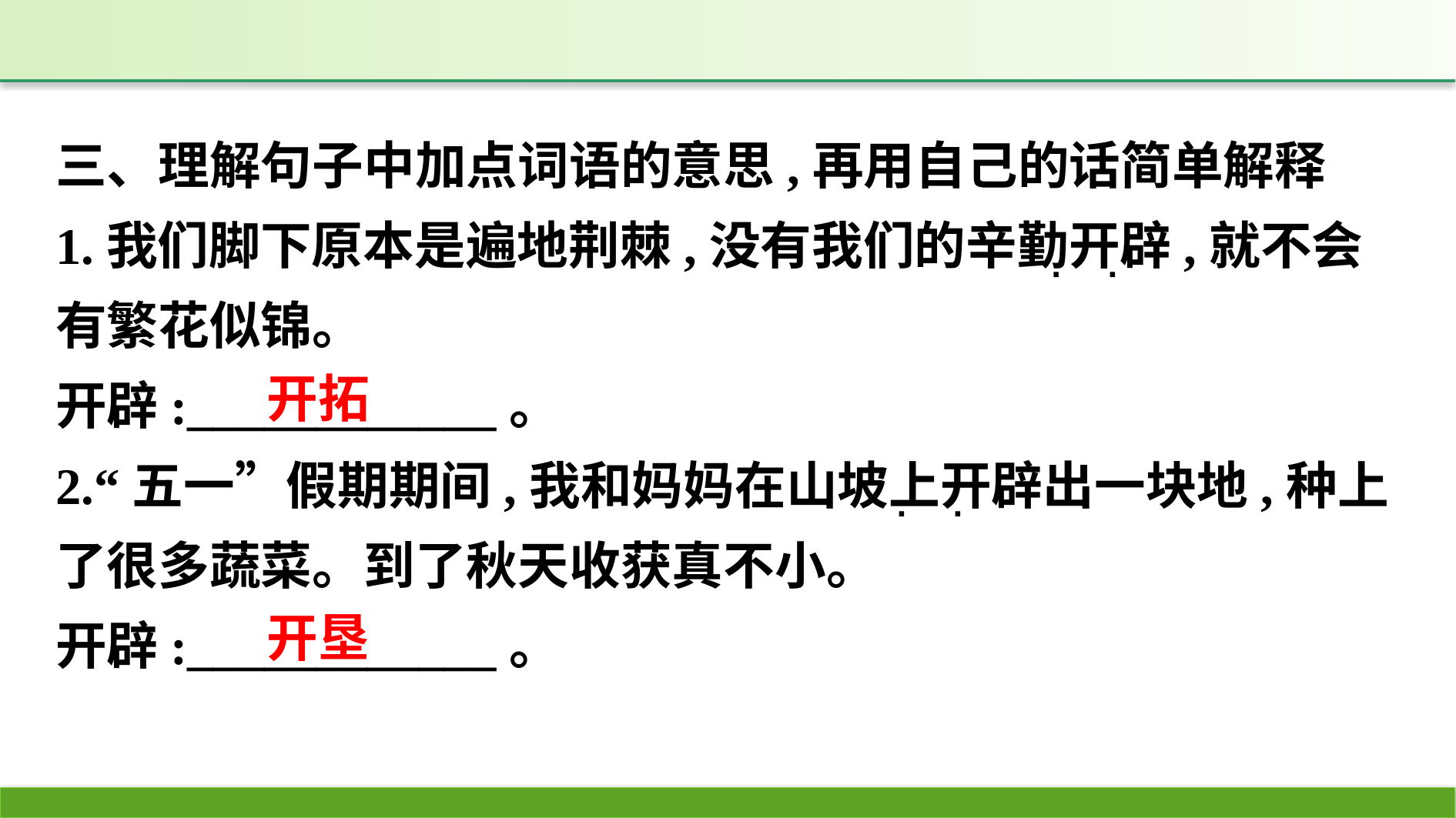

三、理解句子中加点词语的意思,再用自己的话简单解释
1.我们脚下原本是遍地荆棘,没有我们的辛勤开辟,就不会有繁花似锦。
开辟:____________。
2.“五一”假期期间,我和妈妈在山坡上开辟出一块地,种上了很多蔬菜。到了秋天收获真不小。
开辟:____________。
·
·
·
·
开拓
开垦